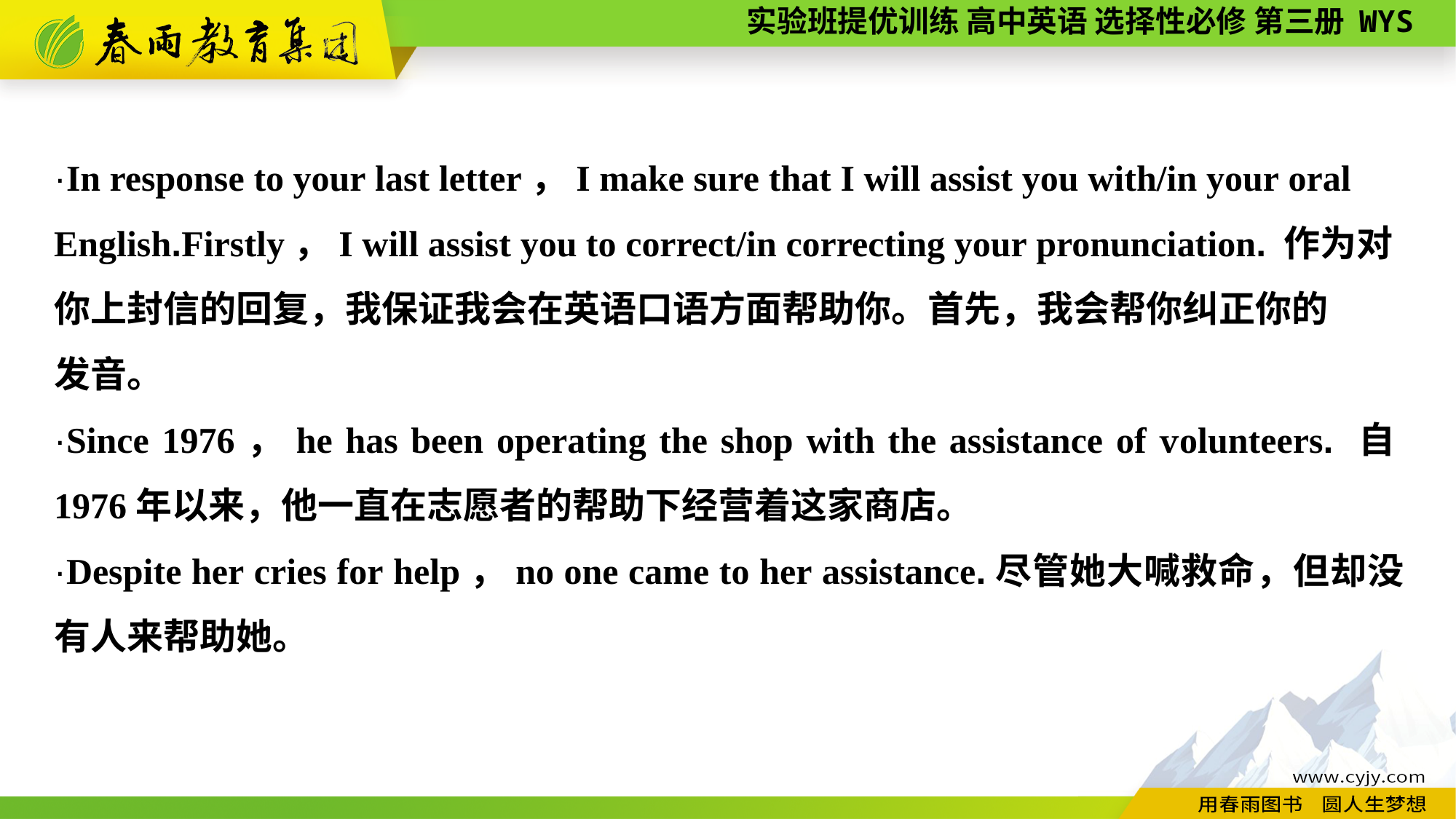

·In response to your last letter，I make sure that I will assist you with/in your oral English.Firstly，I will assist you to correct/in correcting your pronunciation. 作为对你上封信的回复，我保证我会在英语口语方面帮助你。首先，我会帮你纠正你的
发音。
·Since 1976，he has been operating the shop with the assistance of volunteers. 自1976年以来，他一直在志愿者的帮助下经营着这家商店。
·Despite her cries for help，no one came to her assistance.尽管她大喊救命，但却没有人来帮助她。